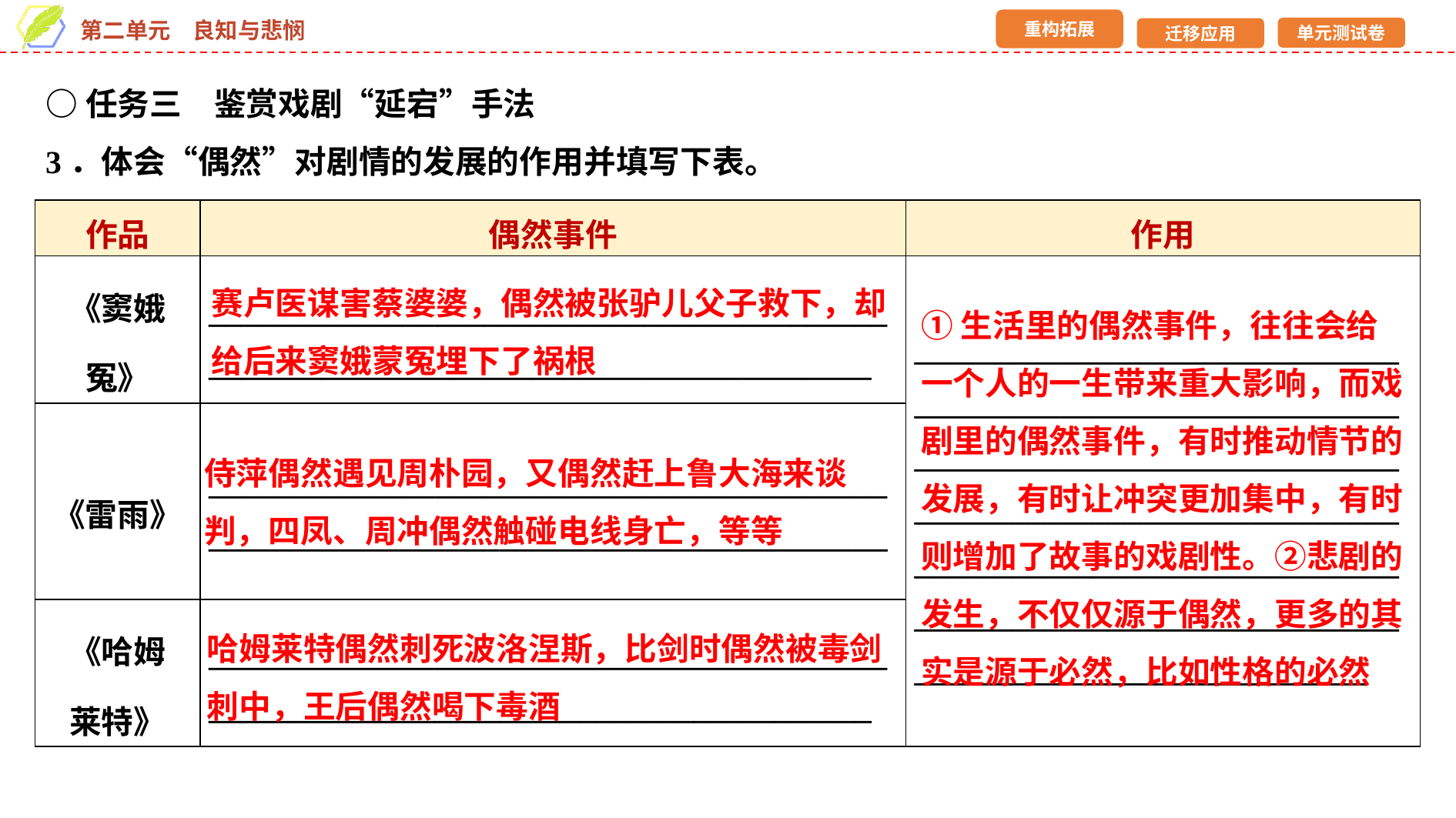

○任务三　鉴赏戏剧“延宕”手法
3．体会“偶然”对剧情的发展的作用并填写下表。
| 作品 | 偶然事件 | 作用 |
| --- | --- | --- |
| 《窦娥冤》 | \_\_\_\_\_\_\_\_\_\_\_\_\_\_\_\_\_\_\_\_\_\_\_\_\_\_\_\_\_\_\_\_\_\_\_\_\_\_\_\_\_\_\_\_\_\_\_\_\_\_\_\_\_\_\_\_\_\_\_\_\_\_\_\_\_\_\_\_\_\_\_\_\_\_\_\_\_\_\_\_\_\_\_ | \_\_\_\_\_\_\_\_\_\_\_\_\_\_\_\_\_\_\_\_\_\_\_\_\_\_\_\_\_\_\_\_\_\_\_\_\_\_\_\_\_\_\_\_\_\_\_\_\_\_\_\_\_\_\_\_\_\_\_\_\_\_\_\_\_\_\_\_\_\_\_\_\_\_\_\_\_\_\_\_\_\_\_\_\_\_\_\_\_\_\_\_\_\_\_\_\_\_\_\_\_\_\_\_\_\_\_\_\_\_\_\_\_\_\_\_\_\_\_\_\_\_\_\_\_\_\_\_\_\_\_\_\_\_\_\_\_\_\_\_\_\_\_\_\_\_\_\_\_\_\_\_\_\_\_\_\_\_\_\_\_\_\_\_\_\_\_\_\_\_\_\_\_\_\_\_\_\_\_\_\_\_\_\_\_\_\_\_\_\_\_\_\_\_\_\_\_\_\_\_\_\_\_\_\_\_\_\_ |
| 《雷雨》 | \_\_\_\_\_\_\_\_\_\_\_\_\_\_\_\_\_\_\_\_\_\_\_\_\_\_\_\_\_\_\_\_\_\_\_\_\_\_\_\_\_\_\_\_\_\_\_\_\_\_\_\_\_\_\_\_\_\_\_\_\_\_\_\_\_\_\_\_\_\_\_\_\_\_\_\_\_\_\_\_\_\_\_\_ |  |
| 《哈姆 莱特》 | \_\_\_\_\_\_\_\_\_\_\_\_\_\_\_\_\_\_\_\_\_\_\_\_\_\_\_\_\_\_\_\_\_\_\_\_\_\_\_\_\_\_\_\_\_\_\_\_\_\_\_\_\_\_\_\_\_\_\_\_\_\_\_\_\_\_\_\_\_\_\_\_\_\_\_\_\_\_\_\_\_\_\_ |  |
赛卢医谋害蔡婆婆，偶然被张驴儿父子救下，却给后来窦娥蒙冤埋下了祸根
①生活里的偶然事件，往往会给一个人的一生带来重大影响，而戏剧里的偶然事件，有时推动情节的发展，有时让冲突更加集中，有时则增加了故事的戏剧性。②悲剧的发生，不仅仅源于偶然，更多的其实是源于必然，比如性格的必然
侍萍偶然遇见周朴园，又偶然赶上鲁大海来谈判，四凤、周冲偶然触碰电线身亡，等等
哈姆莱特偶然刺死波洛涅斯，比剑时偶然被毒剑刺中，王后偶然喝下毒酒